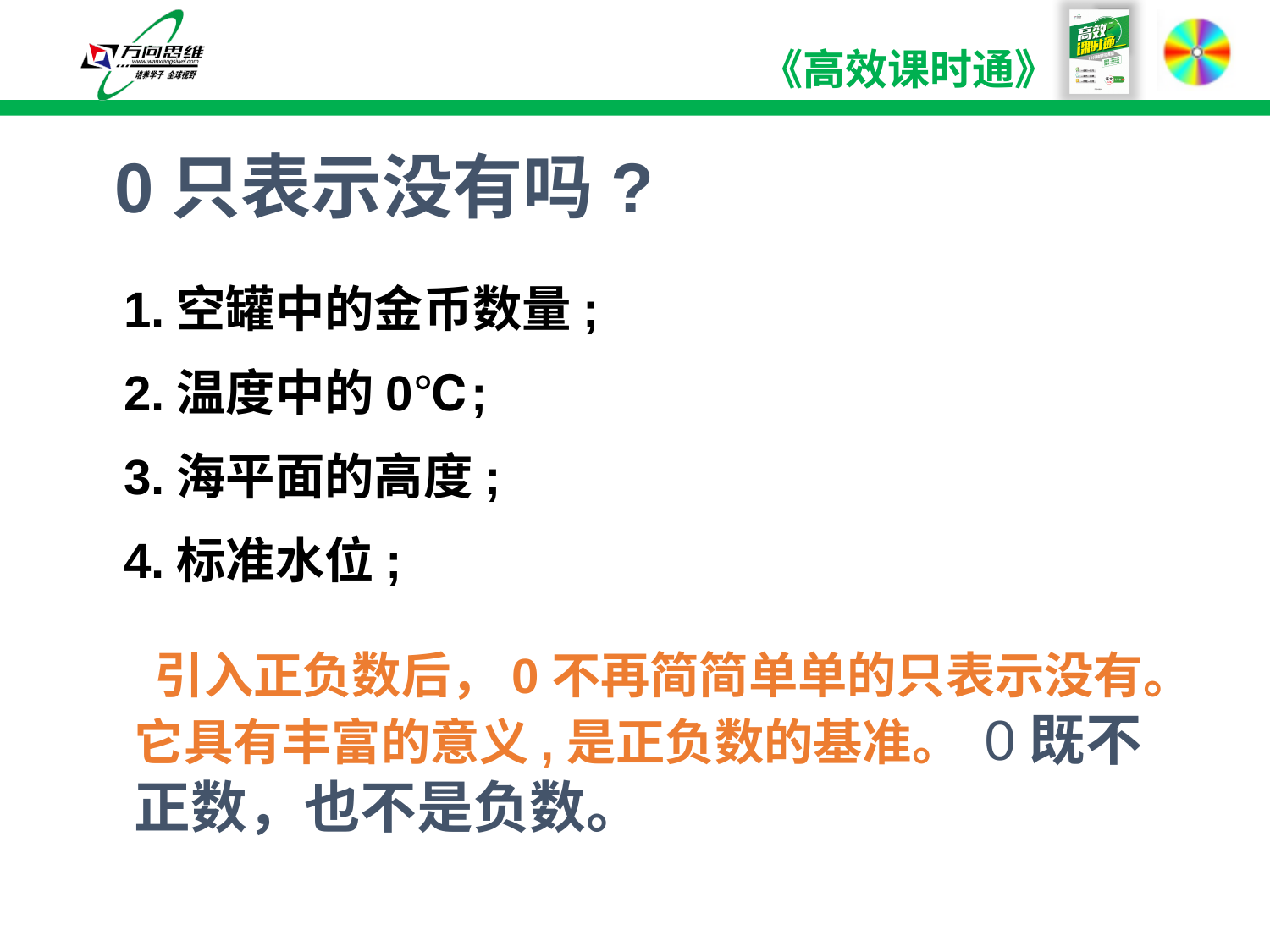

0只表示没有吗?
1.空罐中的金币数量;
2.温度中的0℃;
3.海平面的高度;
4.标准水位;
     引入正负数后，0不再简简单单的只表示没有。它具有丰富的意义,是正负数的基准。 0既不正数，也不是负数。